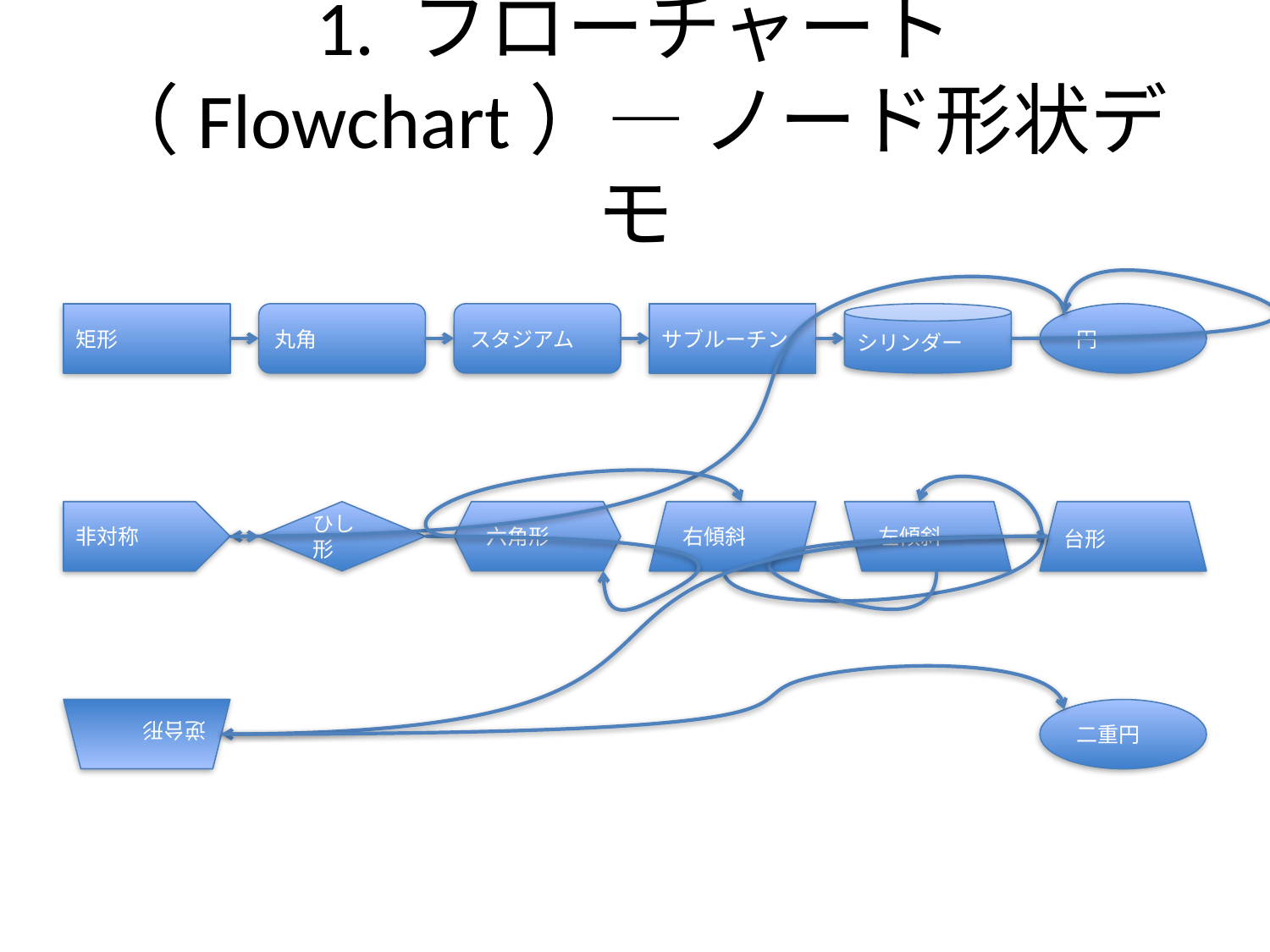

# 1. フローチャート（Flowchart）— ノード形状デモ

矩形
丸角
スタジアム
サブルーチン
シリンダー
円
非対称
ひし形
六角形
右傾斜
左傾斜
台形
逆台形
二重円